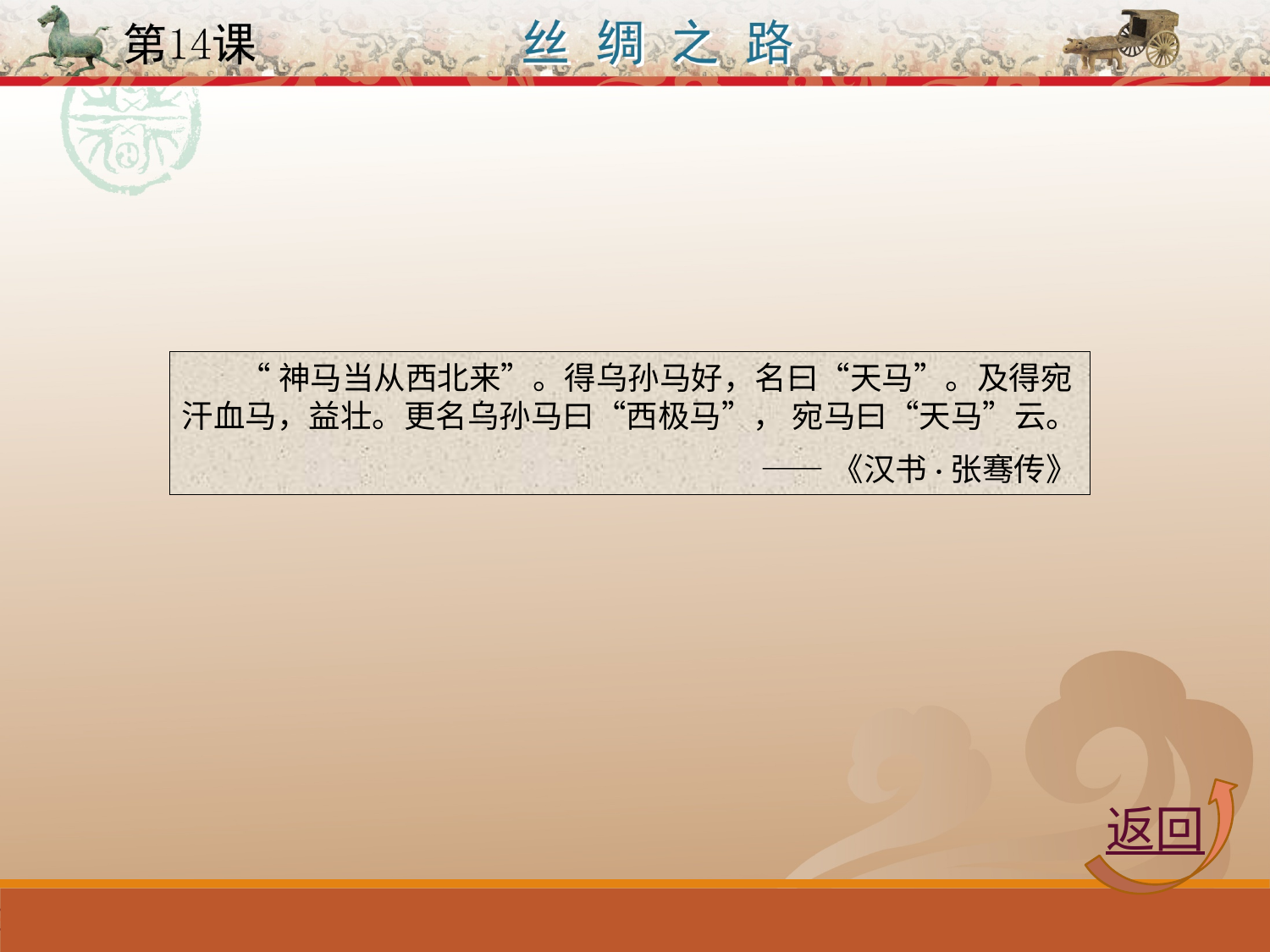

“神马当从西北来”。得乌孙马好，名曰“天马”。及得宛汗血马，益壮。更名乌孙马曰“西极马”， 宛马曰“天马”云。
——《汉书·张骞传》
返回